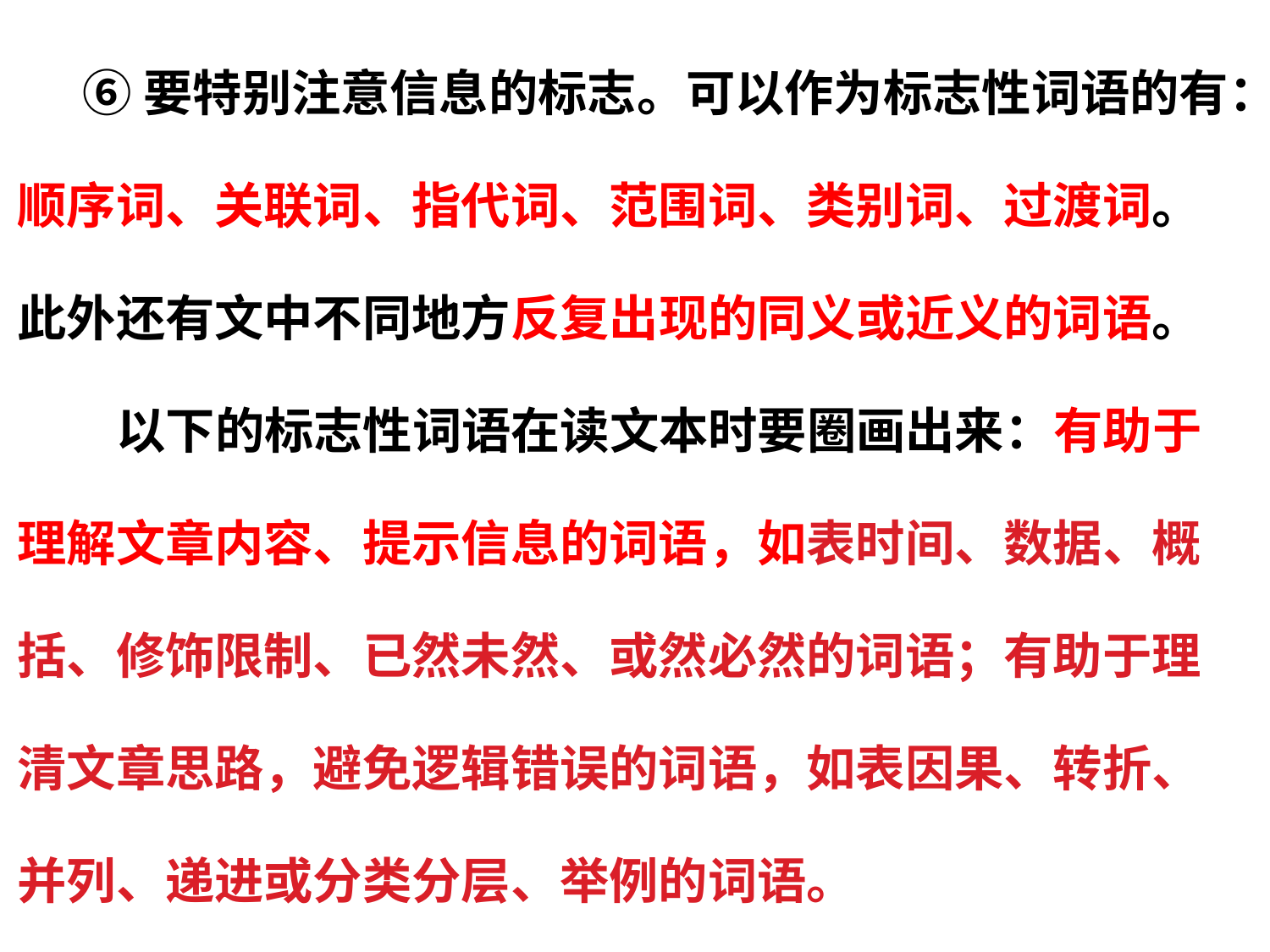

⑥要特别注意信息的标志。可以作为标志性词语的有：顺序词、关联词、指代词、范围词、类别词、过渡词。此外还有文中不同地方反复出现的同义或近义的词语。
  以下的标志性词语在读文本时要圈画出来：有助于理解文章内容、提示信息的词语，如表时间、数据、概括、修饰限制、已然未然、或然必然的词语；有助于理清文章思路，避免逻辑错误的词语，如表因果、转折、并列、递进或分类分层、举例的词语。